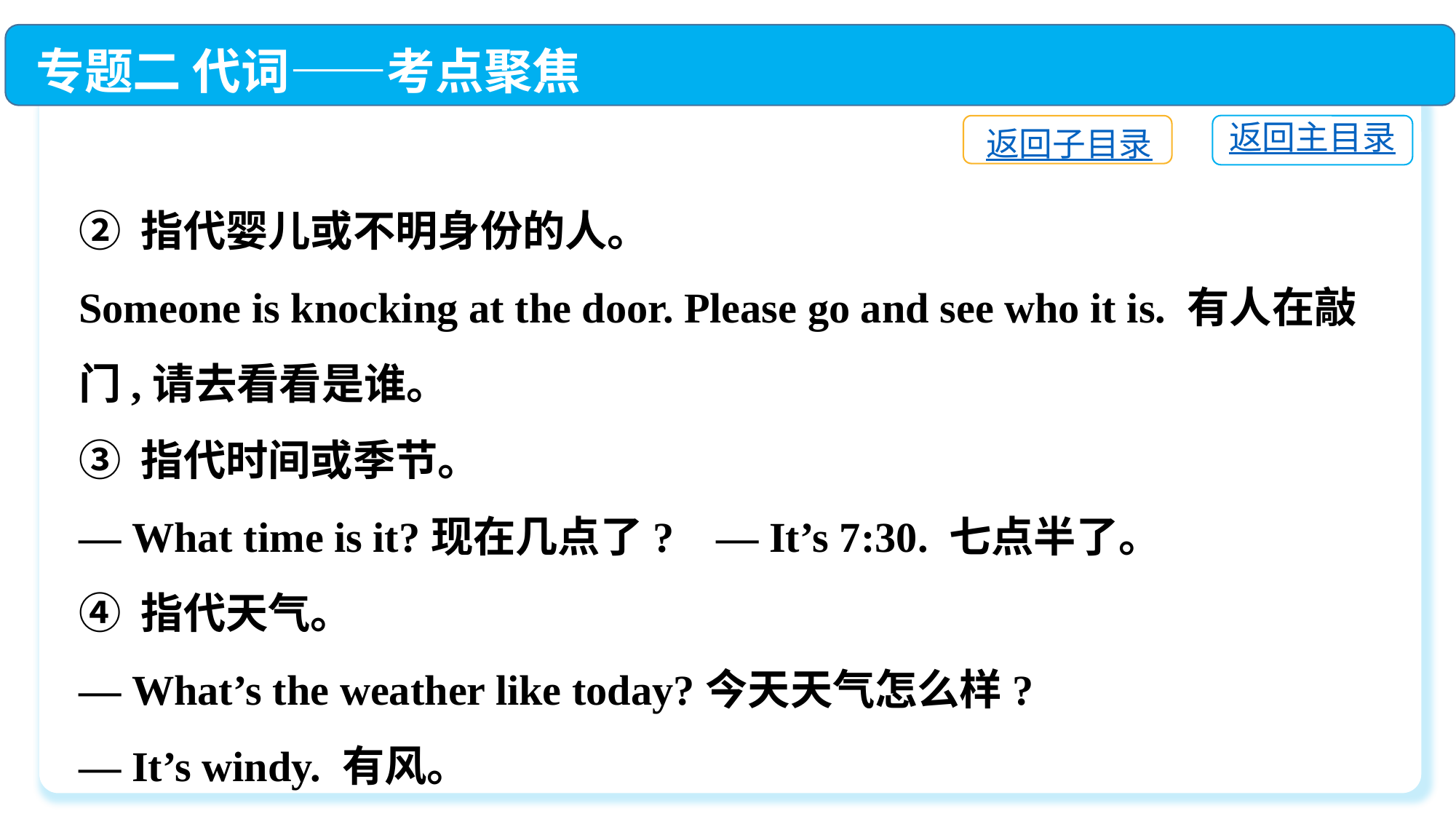

专题二 代词——考点聚焦

返回主目录

返回子目录
② 指代婴儿或不明身份的人。
Someone is knocking at the door. Please go and see who it is. 有人在敲门,请去看看是谁。
③ 指代时间或季节。
— What time is it?现在几点了?    — It’s 7:30. 七点半了。
④ 指代天气。
— What’s the weather like today?今天天气怎么样?
— It’s windy. 有风。